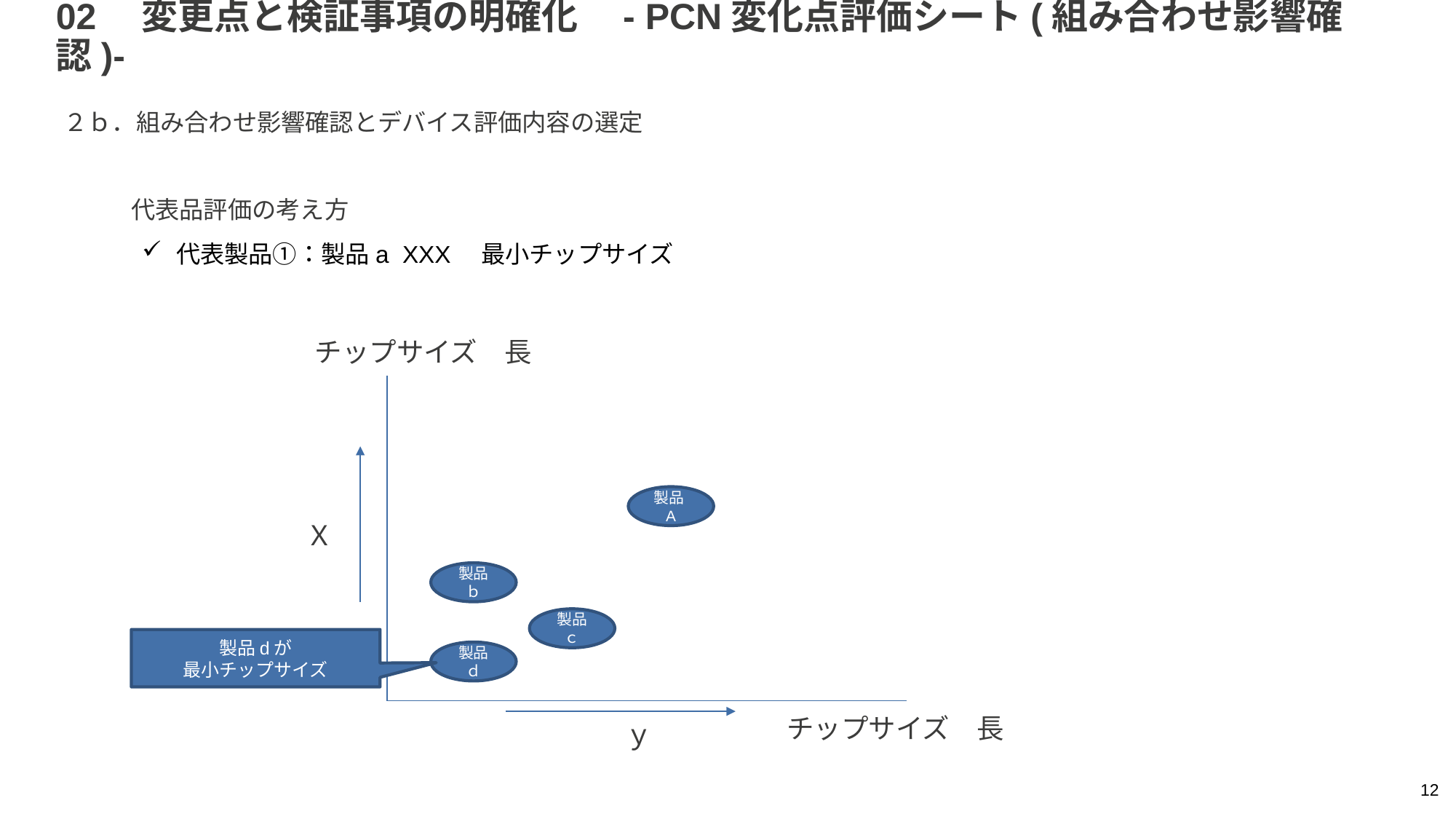

# 02　変更点と検証事項の明確化　- PCN変化点評価シート(組み合わせ影響確認)-
２ｂ．組み合わせ影響確認とデバイス評価内容の選定

代表品評価の考え方
代表製品①：製品a  XXX　最小チップサイズ

チップサイズ　長
製品A
Ｘ
製品ｂ
製品ｃ
製品dが
最小チップサイズ
製品ｄ
チップサイズ　長
ｙ